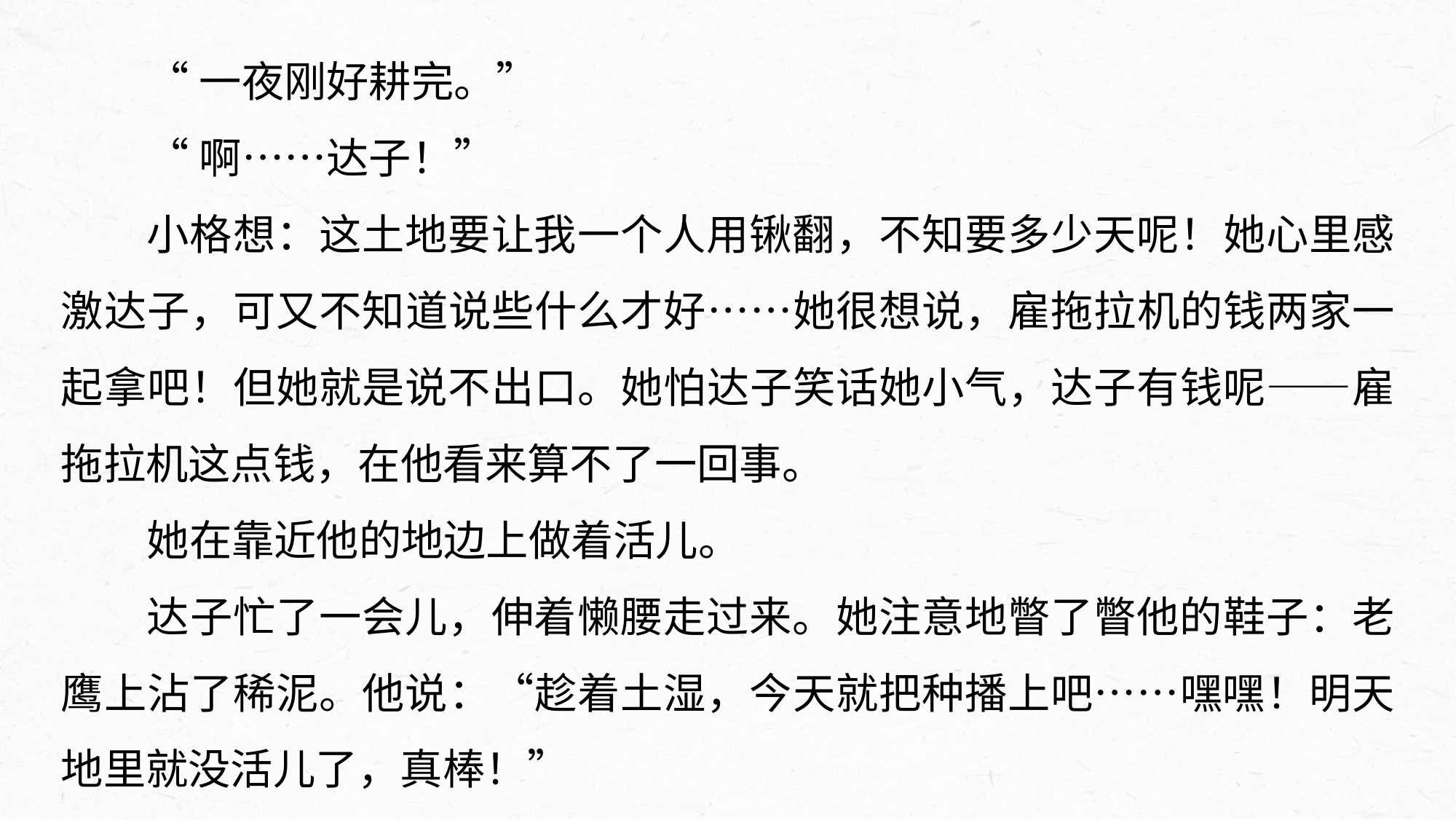

“一夜刚好耕完。”
“啊……达子！”
小格想：这土地要让我一个人用锹翻，不知要多少天呢！她心里感激达子，可又不知道说些什么才好……她很想说，雇拖拉机的钱两家一起拿吧！但她就是说不出口。她怕达子笑话她小气，达子有钱呢——雇拖拉机这点钱，在他看来算不了一回事。
她在靠近他的地边上做着活儿。
达子忙了一会儿，伸着懒腰走过来。她注意地瞥了瞥他的鞋子：老鹰上沾了稀泥。他说：“趁着土湿，今天就把种播上吧……嘿嘿！明天地里就没活儿了，真棒！”